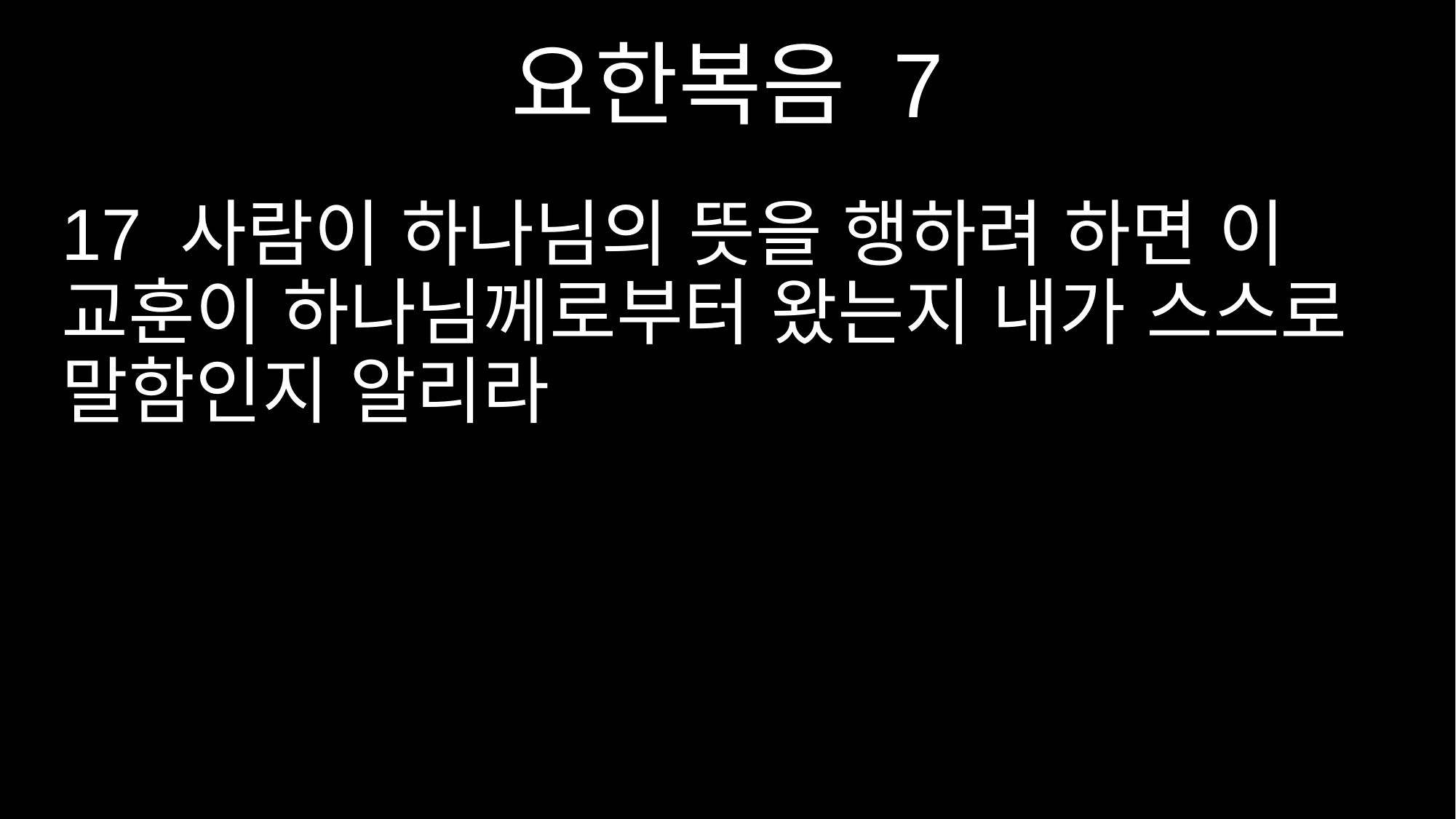

요한복음 7
17 사람이 하나님의 뜻을 행하려 하면 이 교훈이 하나님께로부터 왔는지 내가 스스로 말함인지 알리라